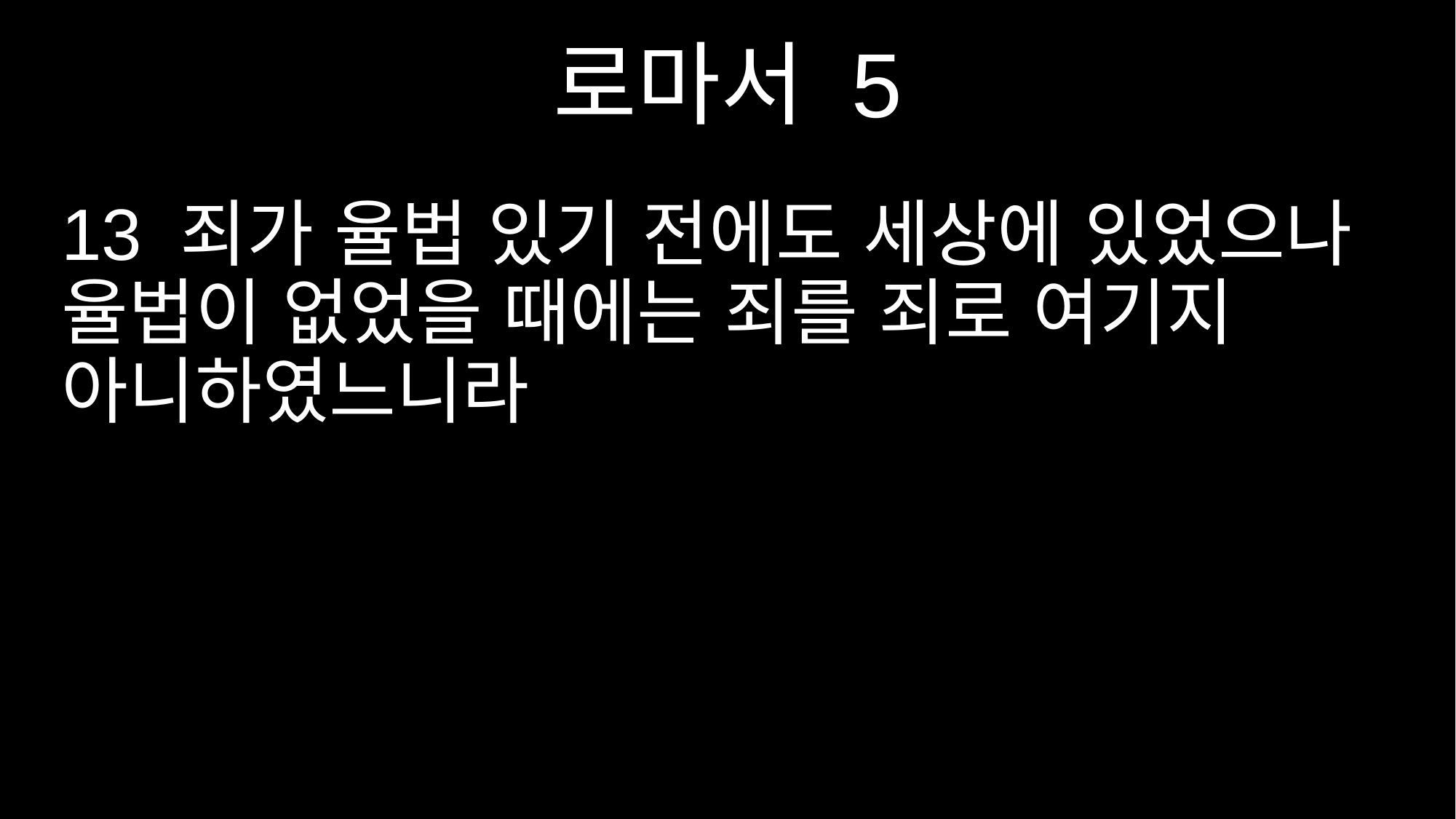

로마서 5
13 죄가 율법 있기 전에도 세상에 있었으나 율법이 없었을 때에는 죄를 죄로 여기지 아니하였느니라